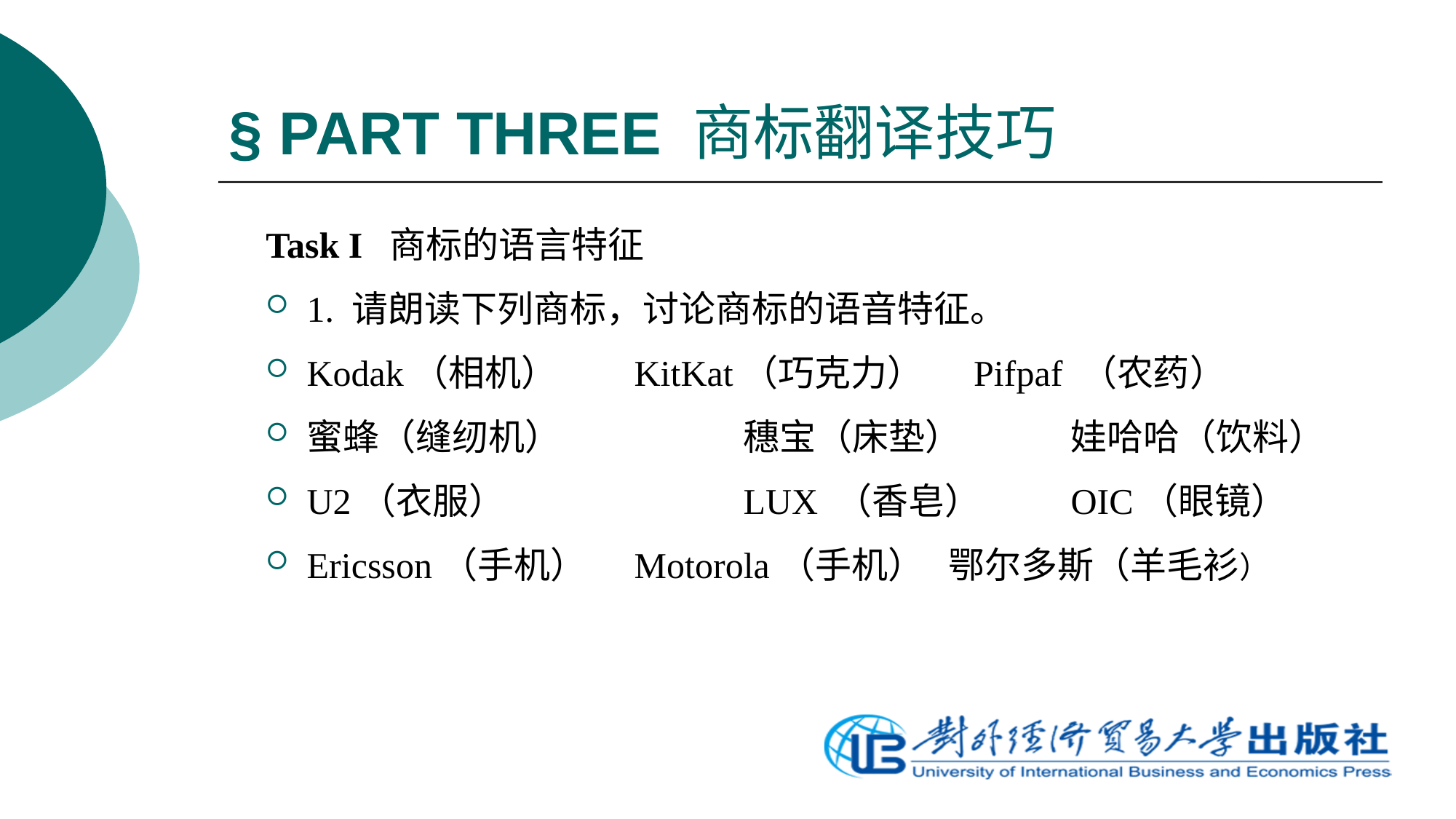

# § PART THREE 商标翻译技巧
Task I  商标的语言特征
1. 请朗读下列商标，讨论商标的语音特征。
Kodak（相机）    	KitKat（巧克力）     Pifpaf （农药）
蜜蜂（缝纫机） 		穗宝（床垫）       	娃哈哈（饮料）
U2（衣服）        		LUX （香皂）        	OIC（眼镜）
Ericsson（手机） 	Motorola（手机）   鄂尔多斯（羊毛衫）